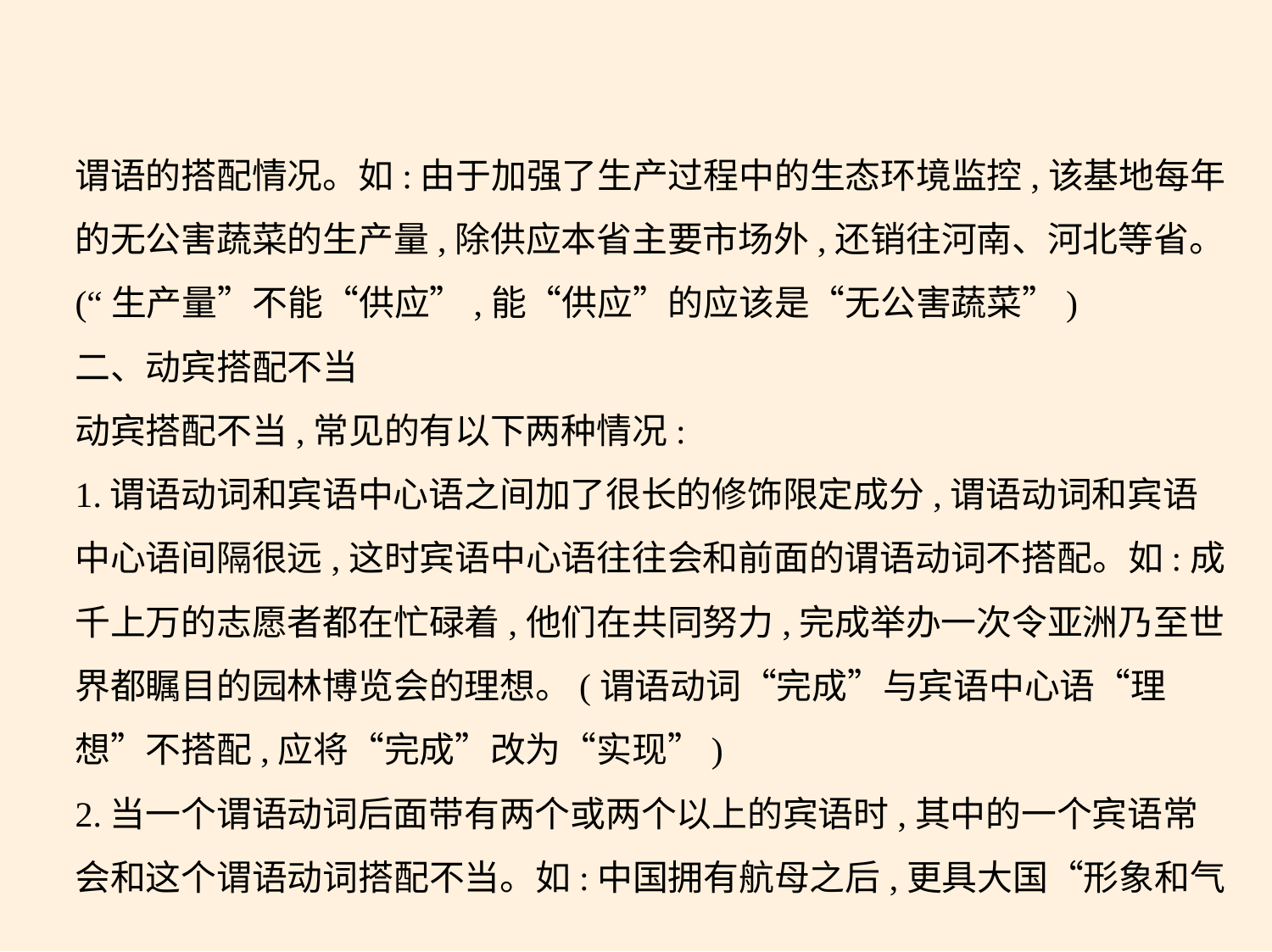

谓语的搭配情况。如:由于加强了生产过程中的生态环境监控,该基地每年
的无公害蔬菜的生产量,除供应本省主要市场外,还销往河南、河北等省。
(“生产量”不能“供应”,能“供应”的应该是“无公害蔬菜”)
二、动宾搭配不当
动宾搭配不当,常见的有以下两种情况:
1.谓语动词和宾语中心语之间加了很长的修饰限定成分,谓语动词和宾语
中心语间隔很远,这时宾语中心语往往会和前面的谓语动词不搭配。如:成
千上万的志愿者都在忙碌着,他们在共同努力,完成举办一次令亚洲乃至世
界都瞩目的园林博览会的理想。(谓语动词“完成”与宾语中心语“理
想”不搭配,应将“完成”改为“实现”)
2.当一个谓语动词后面带有两个或两个以上的宾语时,其中的一个宾语常
会和这个谓语动词搭配不当。如:中国拥有航母之后,更具大国“形象和气